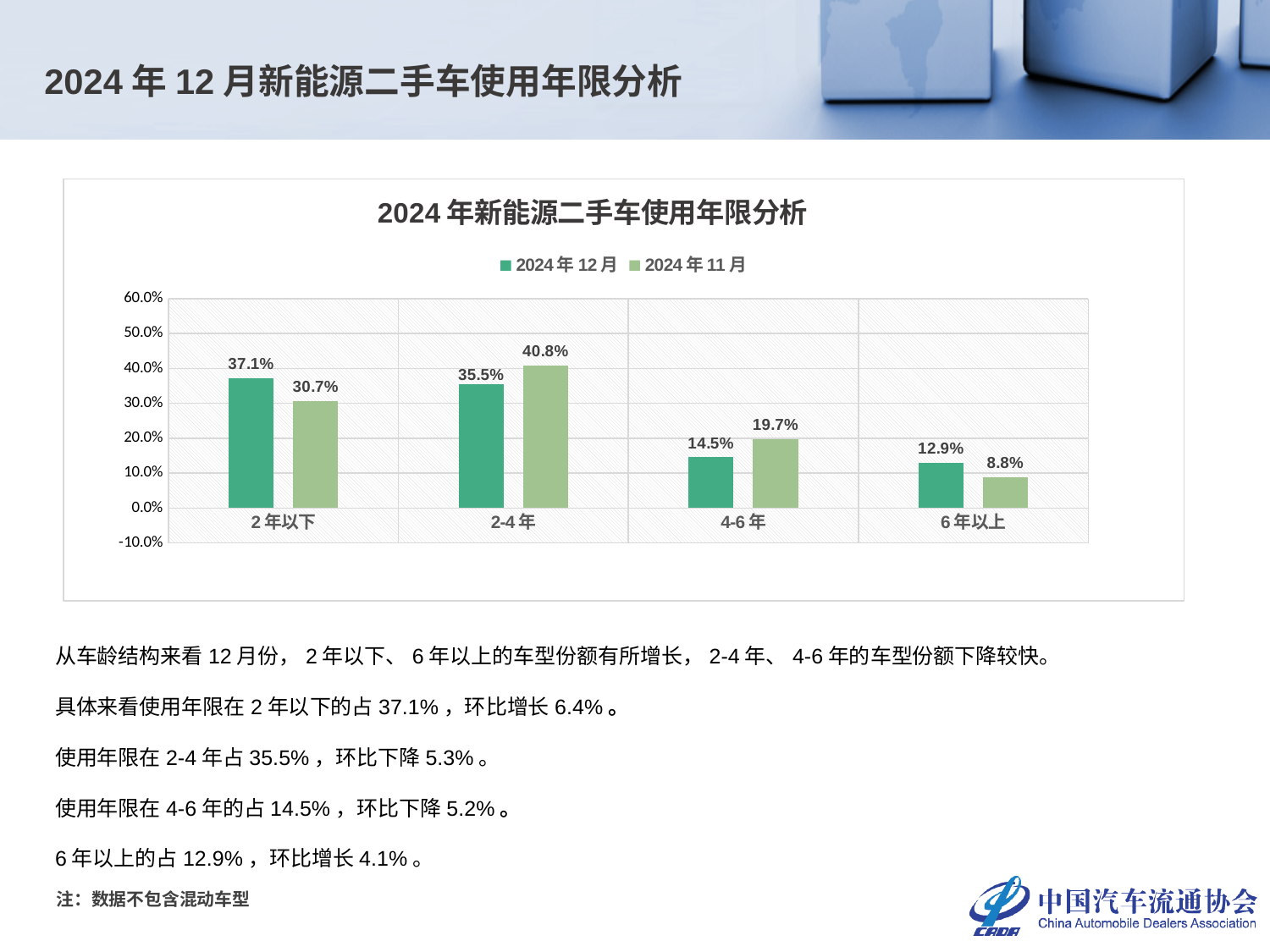

2024年12月新能源二手车使用年限分析

### Chart: 2024年新能源二手车使用年限分析

| Category | 2024年12月 | 2024年11月 |
|---|---|---|
| 2年以下 | 0.3709915470280424 | 0.30690843155031733 |
| 2-4年 | 0.3546893868240977 | 0.4080145058930191 |
| 4-6年 | 0.14520998255735945 | 0.19695376246600182 |
| 6年以上 | 0.12910908359050047 | 0.08812330009066183 |
从车龄结构来看12月份，2年以下、6年以上的车型份额有所增长，2-4年、4-6年的车型份额下降较快。
具体来看使用年限在2年以下的占37.1%，环比增长6.4%。
使用年限在2-4年占35.5%，环比下降5.3%。
使用年限在4-6年的占14.5%，环比下降5.2%。
6年以上的占12.9%，环比增长4.1%。
注：数据不包含混动车型